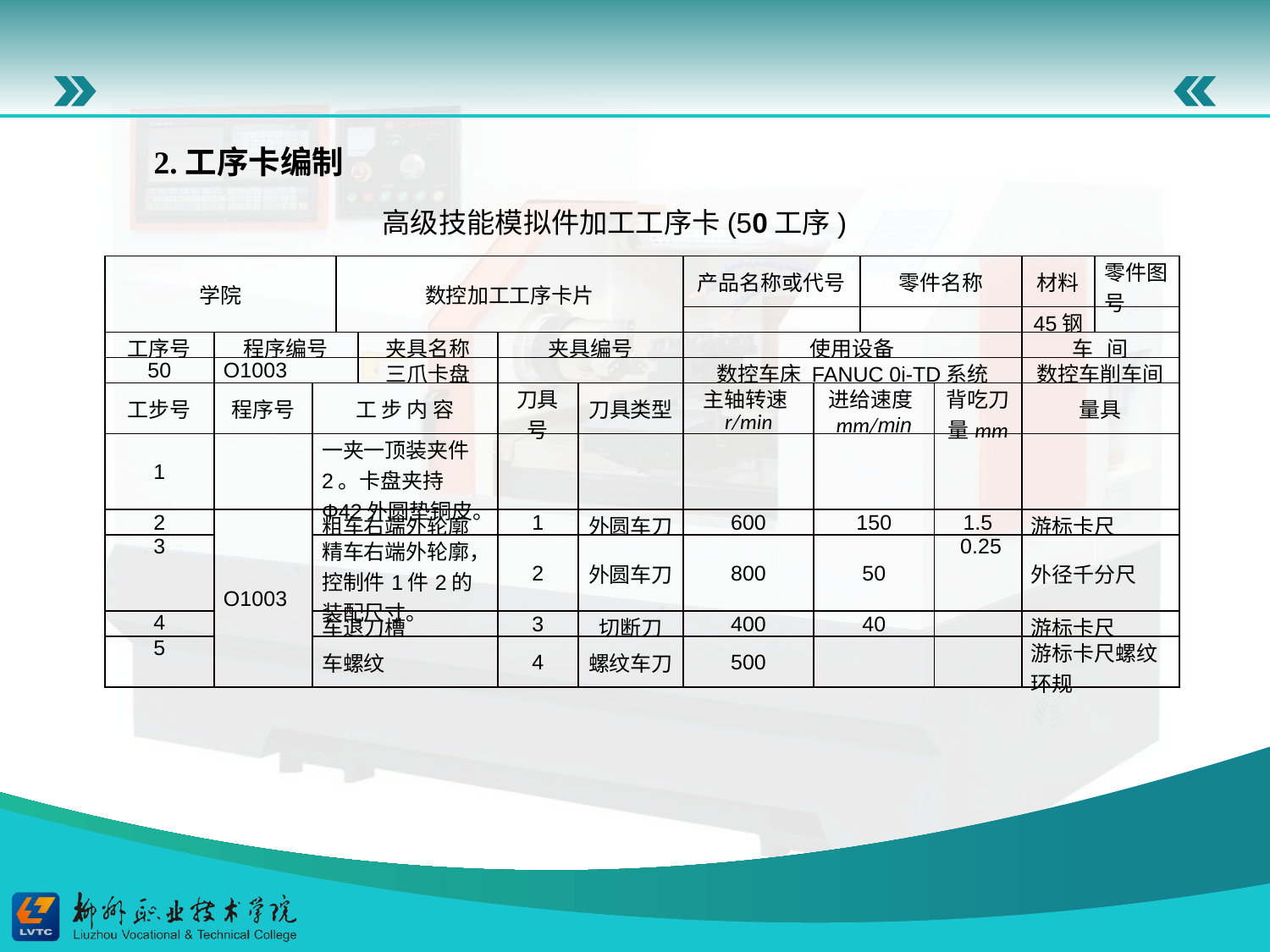

2.工序卡编制
    高级技能模拟件加工工序卡(50工序)
| 学院 |  |  | 数控加工工序卡片 |  |  |  | 产品名称或代号 |  | 零件名称 |  | 材料 | 零件图号 |
| --- | --- | --- | --- | --- | --- | --- | --- | --- | --- | --- | --- | --- |
|  |  |  |  |  |  |  |  |  |  |  | 45钢 |  |
| 工序号 | 程序编号 |  |  | 夹具名称 | 夹具编号 |  | 使用设备 |  |  |  | 车 间 |  |
| 50 | O1003 |  |  | 三爪卡盘 |  |  | 数控车床 FANUC 0i-TD系统 |  |  |  | 数控车削车间 |  |
| 工步号 | 程序号 | 工 步 内 容 |  |  | 刀具号 | 刀具类型 | 主轴转速r/min | 进给速度mm/min |  | 背吃刀量mm | 量具 |  |
| 1 |  | 一夹一顶装夹件2。卡盘夹持Φ42外圆垫铜皮。 |  |  |  |  |  |  |  |  |  |  |
| 2 | O1003 | 粗车右端外轮廓 |  |  | 1 | 外圆车刀 | 600 | 150 |  | 1.5 | 游标卡尺 |  |
| 3 |  | 精车右端外轮廓，控制件1件2的装配尺寸。 |  |  | 2 | 外圆车刀 | 800 | 50 |  | 0.25 | 外径千分尺 |  |
| 4 |  | 车退刀槽 |  |  | 3 | 切断刀 | 400 | 40 |  |  | 游标卡尺 |  |
| 5 |  | 车螺纹 |  |  | 4 | 螺纹车刀 | 500 |  |  |  | 游标卡尺螺纹环规 |  |